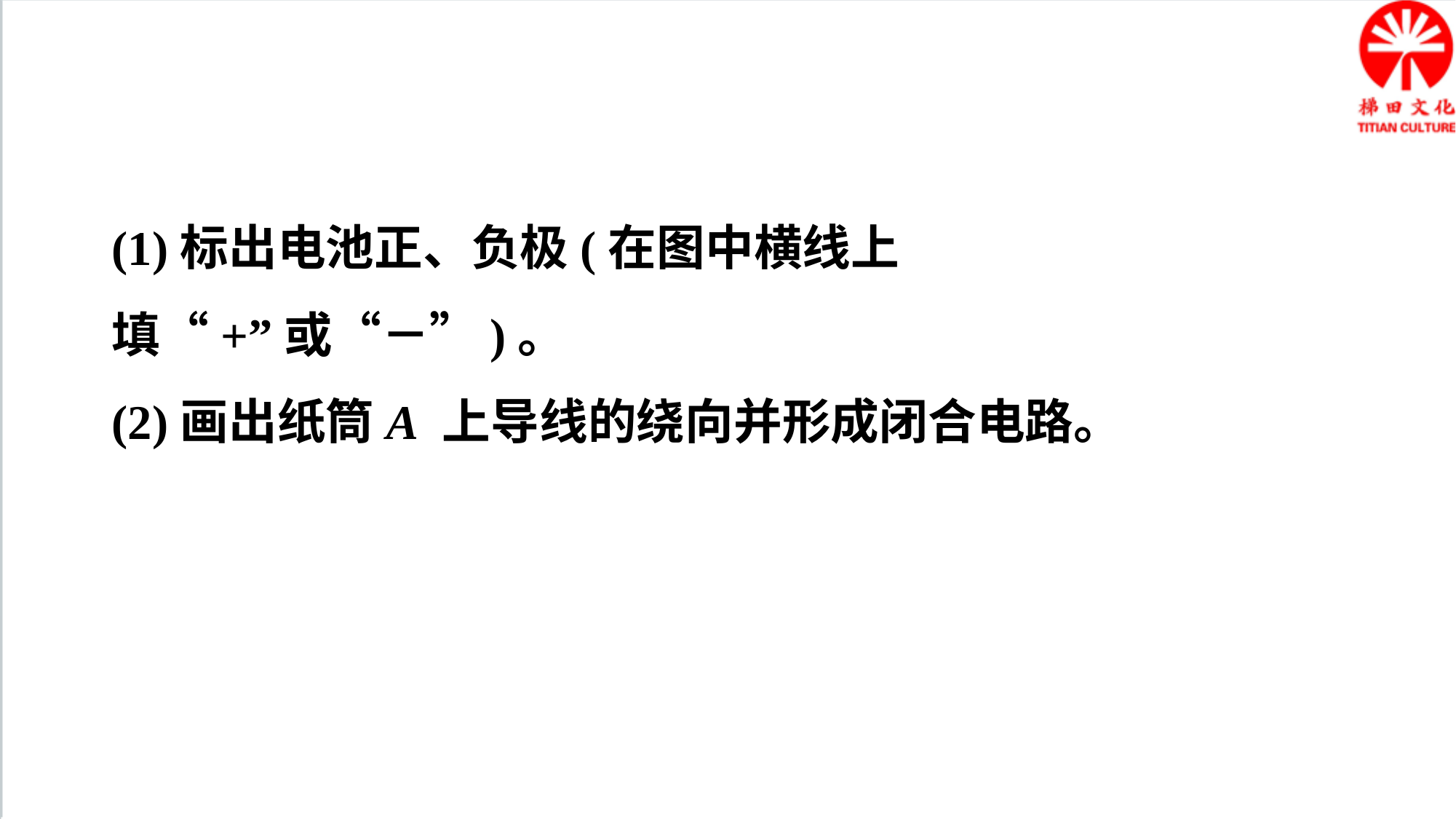

(1)标出电池正、负极(在图中横线上填“+”或“－”)。
(2)画出纸筒A 上导线的绕向并形成闭合电路。